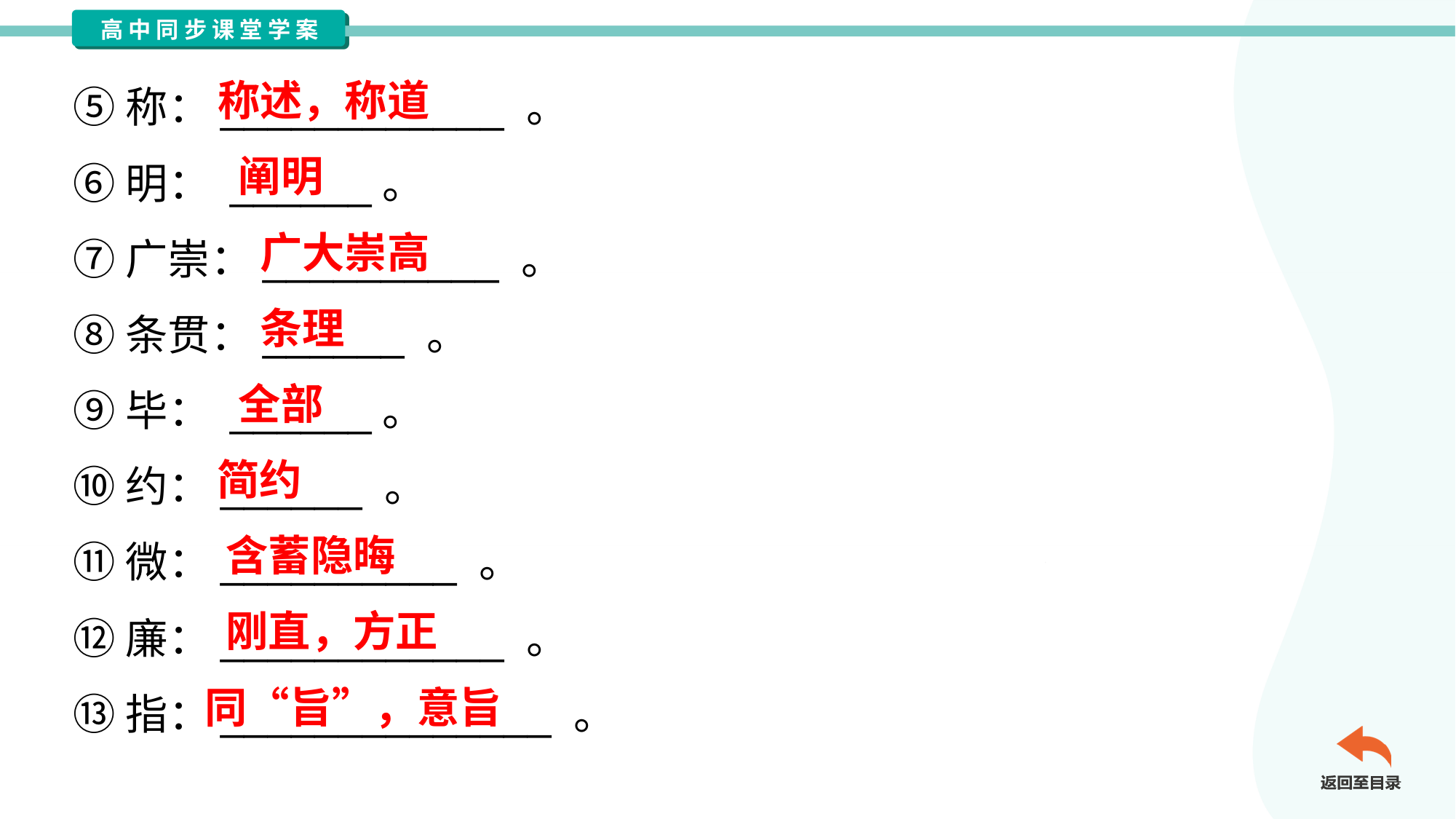

称述，称道
⑤称：____________ 。
⑥明： ______。
⑦广崇：__________ 。
⑧条贯：______ 。
⑨毕： ______。
⑩约：______ 。
⑪微：__________ 。
⑫廉：____________ 。
⑬指：______________ 。
阐明
广大崇高
条理
全部
简约
含蓄隐晦
刚直，方正
同“旨”，意旨